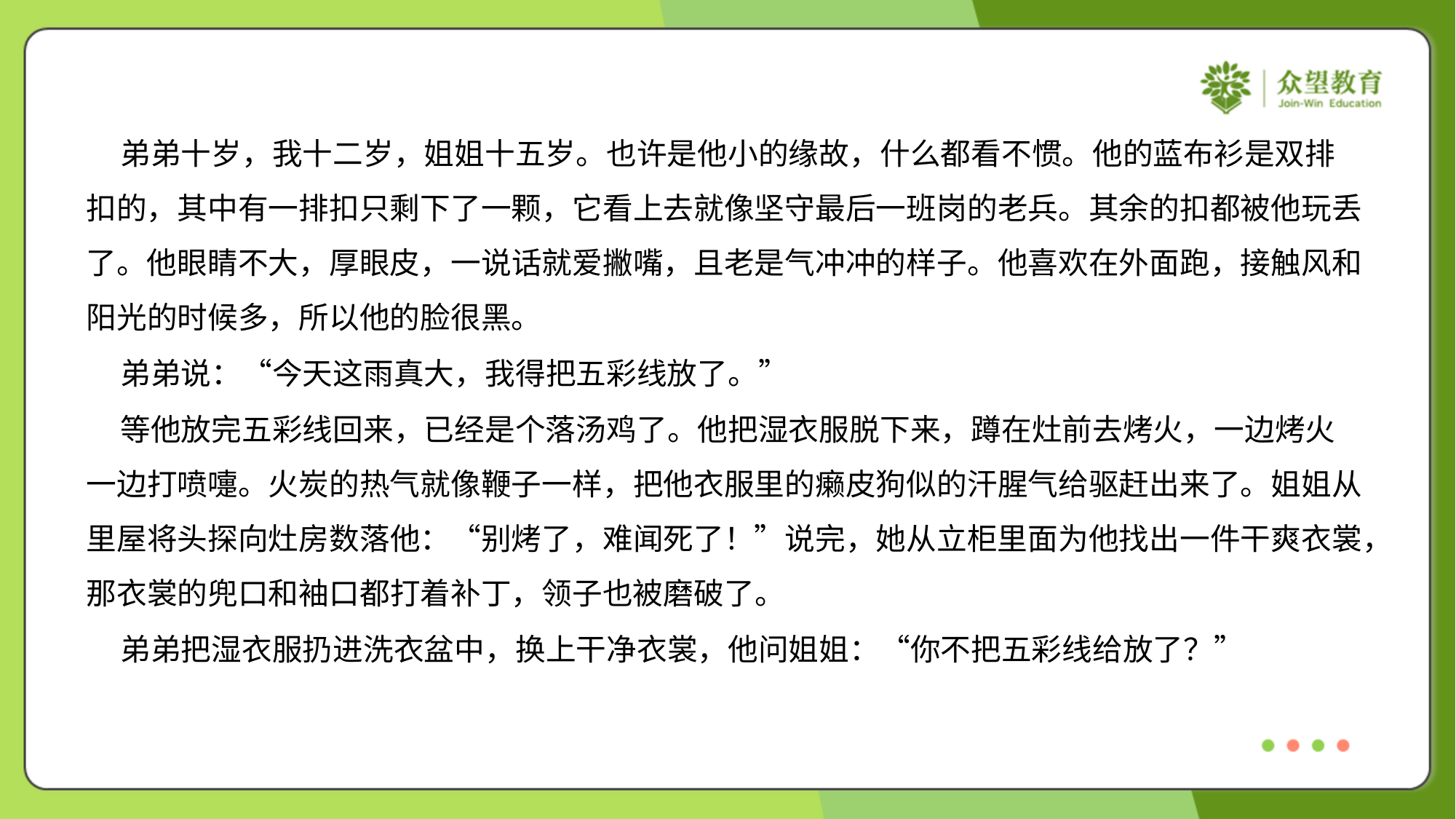

弟弟十岁，我十二岁，姐姐十五岁。也许是他小的缘故，什么都看不惯。他的蓝布衫是双排
扣的，其中有一排扣只剩下了一颗，它看上去就像坚守最后一班岗的老兵。其余的扣都被他玩丢
了。他眼睛不大，厚眼皮，一说话就爱撇嘴，且老是气冲冲的样子。他喜欢在外面跑，接触风和
阳光的时候多，所以他的脸很黑。
    弟弟说：“今天这雨真大，我得把五彩线放了。”
    等他放完五彩线回来，已经是个落汤鸡了。他把湿衣服脱下来，蹲在灶前去烤火，一边烤火
一边打喷嚏。火炭的热气就像鞭子一样，把他衣服里的癞皮狗似的汗腥气给驱赶出来了。姐姐从
里屋将头探向灶房数落他：“别烤了，难闻死了！”说完，她从立柜里面为他找出一件干爽衣裳，
那衣裳的兜口和袖口都打着补丁，领子也被磨破了。
    弟弟把湿衣服扔进洗衣盆中，换上干净衣裳，他问姐姐：“你不把五彩线给放了？”